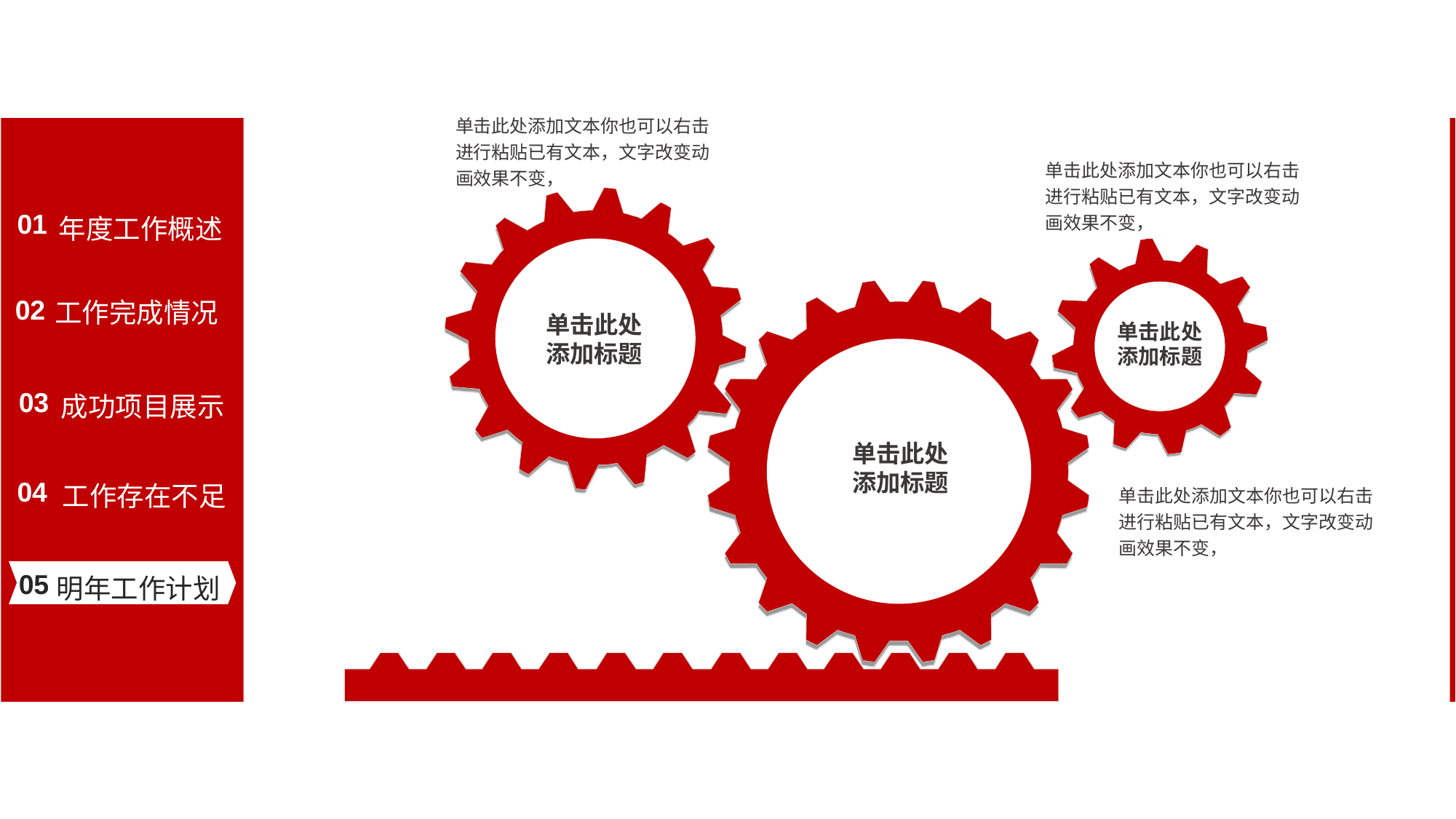

单击此处添加文本你也可以右击进行粘贴已有文本，文字改变动画效果不变，

单击此处添加文本你也可以右击进行粘贴已有文本，文字改变动画效果不变，

年度工作概述
01

工作完成情况

02
单击此处
添加标题
单击此处
添加标题
成功项目展示
03
单击此处
添加标题
工作存在不足
04
单击此处添加文本你也可以右击进行粘贴已有文本，文字改变动画效果不变，
明年工作计划

05